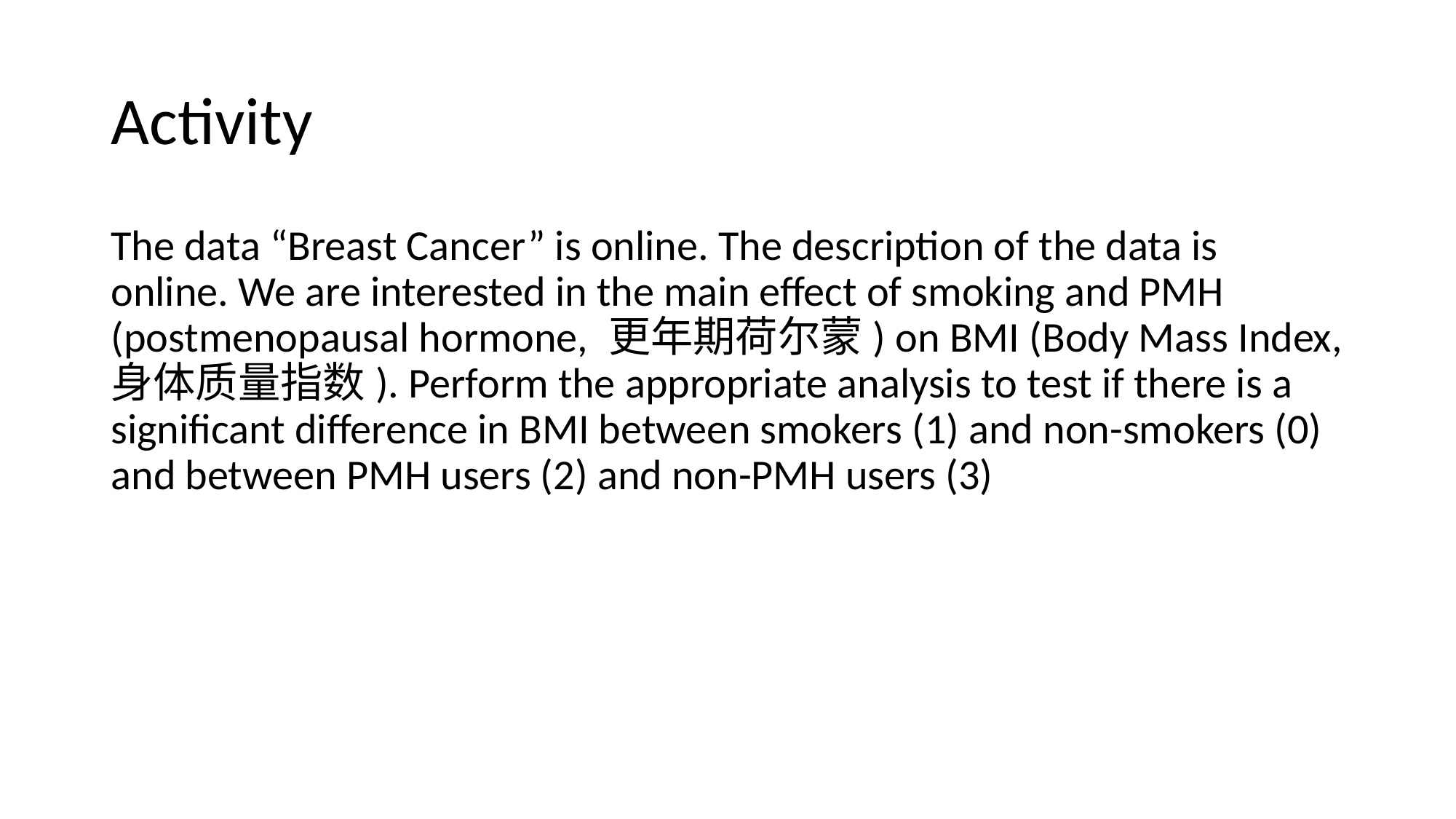

# Activity
The data “Breast Cancer” is online. The description of the data is online. We are interested in the main effect of smoking and PMH (postmenopausal hormone, 更年期荷尔蒙) on BMI (Body Mass Index, 身体质量指数). Perform the appropriate analysis to test if there is a significant difference in BMI between smokers (1) and non-smokers (0) and between PMH users (2) and non-PMH users (3)